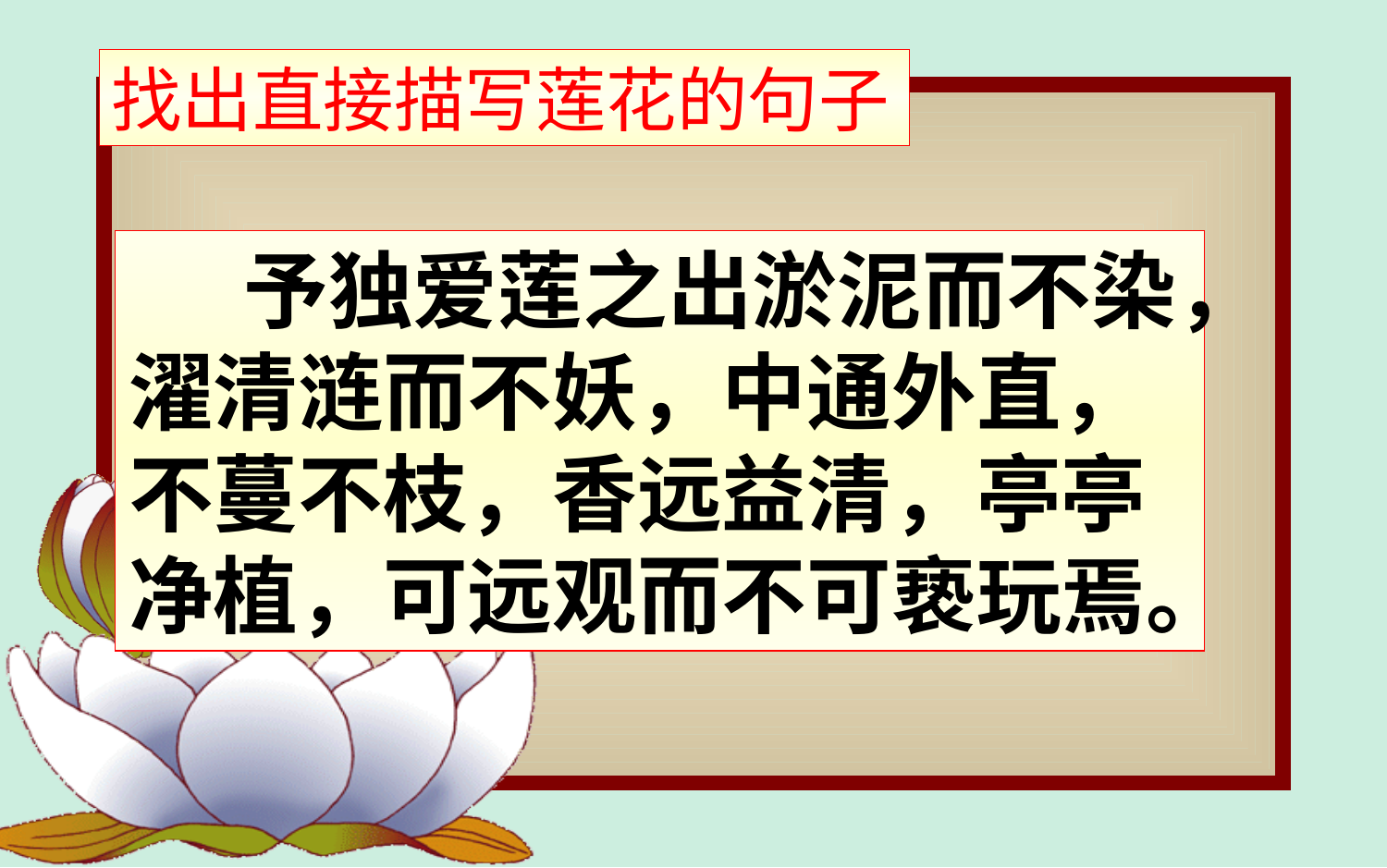

# 找出直接描写莲花的句子
     予独爱莲之出淤泥而不染，濯清涟而不妖，中通外直，不蔓不枝，香远益清，亭亭净植，可远观而不可亵玩焉。